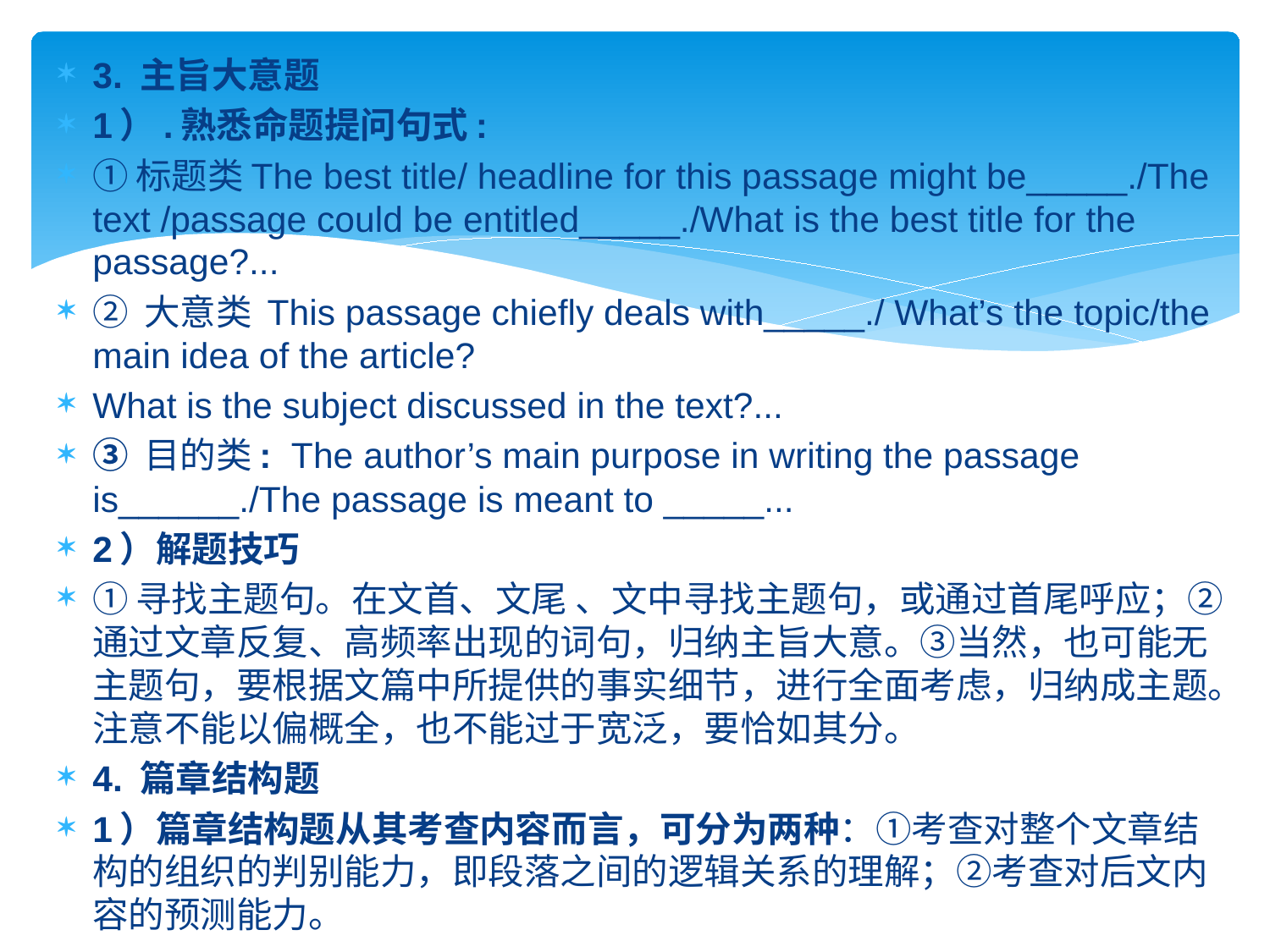

3. 主旨大意题
1）.熟悉命题提问句式:
①标题类The best title/ headline for this passage might be_____./The text /passage could be entitled_____./What is the best title for the passage?...
② 大意类 This passage chiefly deals with_____./ What’s the topic/the main idea of the article?
What is the subject discussed in the text?...
③ 目的类:  The author’s main purpose in writing the passage is______./The passage is meant to _____...
2）解题技巧
①寻找主题句。在文首、文尾 、文中寻找主题句，或通过首尾呼应；②通过文章反复、高频率出现的词句，归纳主旨大意。③当然，也可能无主题句，要根据文篇中所提供的事实细节，进行全面考虑，归纳成主题。注意不能以偏概全，也不能过于宽泛，要恰如其分。
4. 篇章结构题
1）篇章结构题从其考查内容而言，可分为两种：①考查对整个文章结构的组织的判别能力，即段落之间的逻辑关系的理解；②考查对后文内容的预测能力。